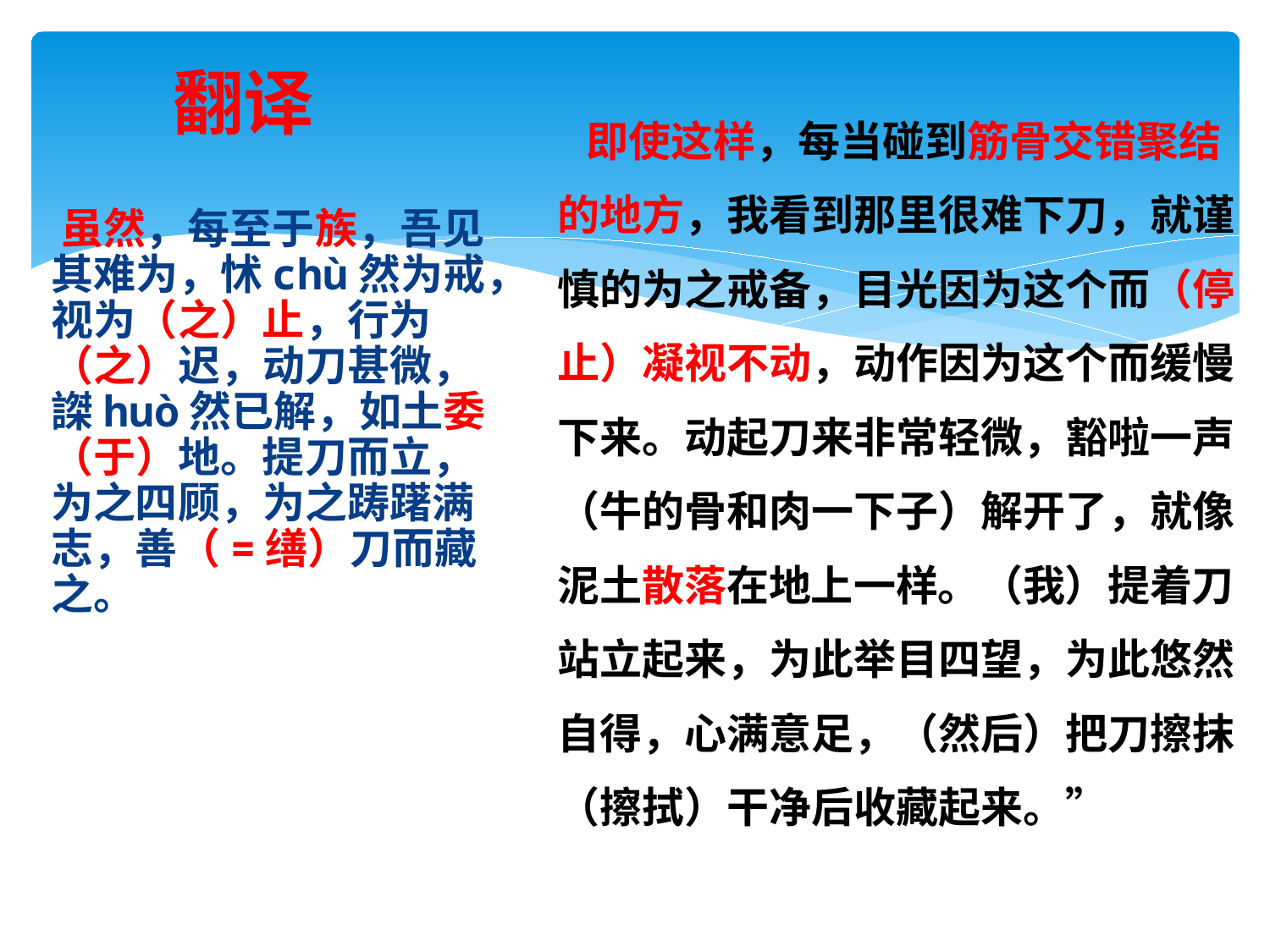

# 翻译
      即使这样，每当碰到筋骨交错聚结的地方，我看到那里很难下刀，就谨慎的为之戒备，目光因为这个而（停止）凝视不动，动作因为这个而缓慢下来。动起刀来非常轻微，豁啦一声（牛的骨和肉一下子）解开了，就像泥土散落在地上一样。（我）提着刀站立起来，为此举目四望，为此悠然自得，心满意足，（然后）把刀擦抹（擦拭）干净后收藏起来。”
    虽然，每至于族，吾见其难为，怵chù然为戒，视为（之）止，行为（之）迟，动刀甚微，謋huò然已解，如土委（于）地。提刀而立，为之四顾，为之踌躇满志，善（=缮）刀而藏之。